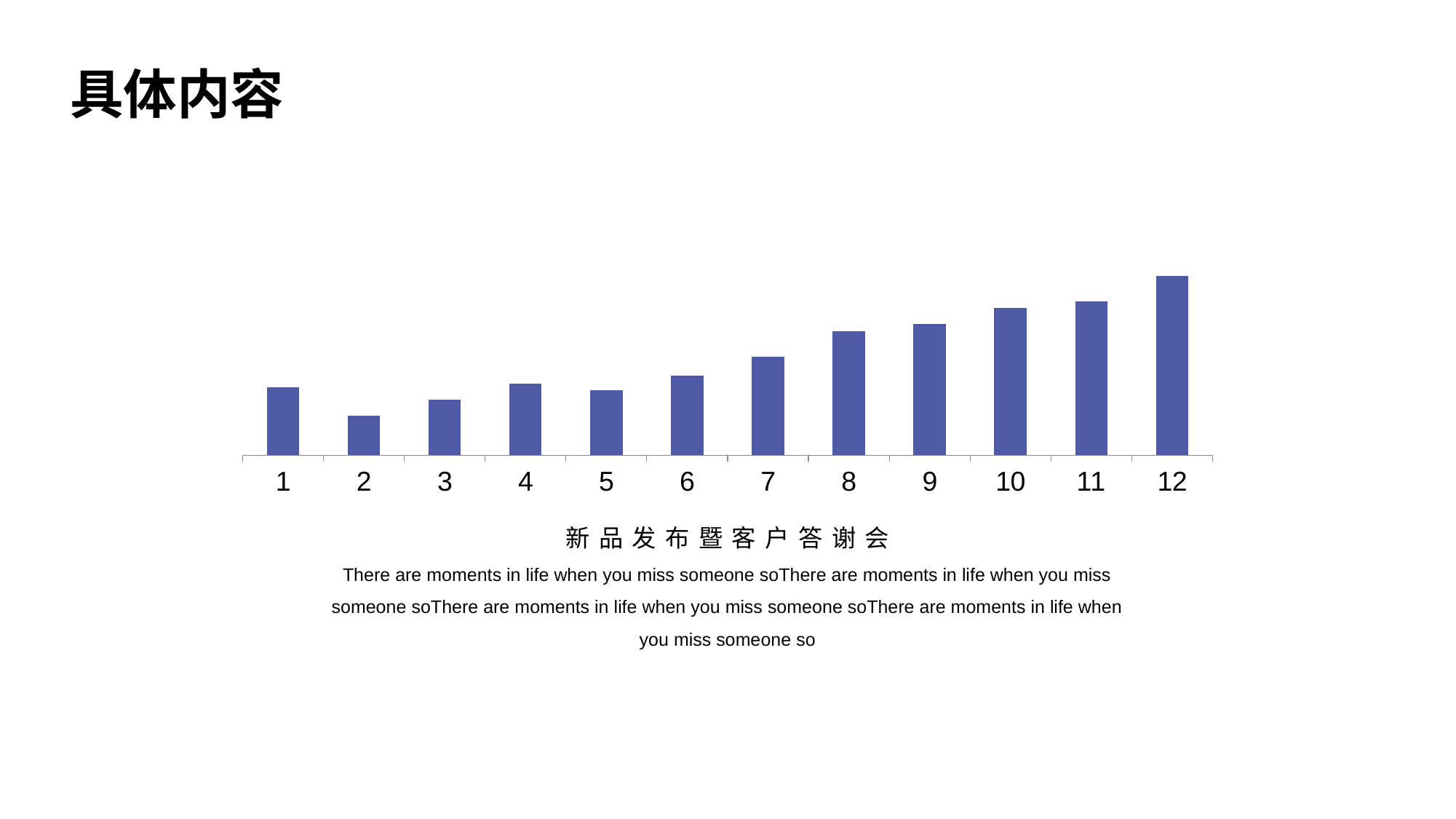

具体内容

### Chart

| Category | 系列 1 |
|---|---|
| 1 | 4.3 |
| 2 | 2.5 |
| 3 | 3.5 |
| 4 | 4.5 |
| 5 | 4.1 |
| 6 | 5.0 |
| 7 | 6.2 |
| 8 | 7.8 |
| 9 | 8.3 |
| 10 | 9.3 |
| 11 | 9.7 |
| 12 | 11.3 |
新品发布暨客户答谢会
There are moments in life when you miss someone soThere are moments in life when you miss someone soThere are moments in life when you miss someone soThere are moments in life when you miss someone so